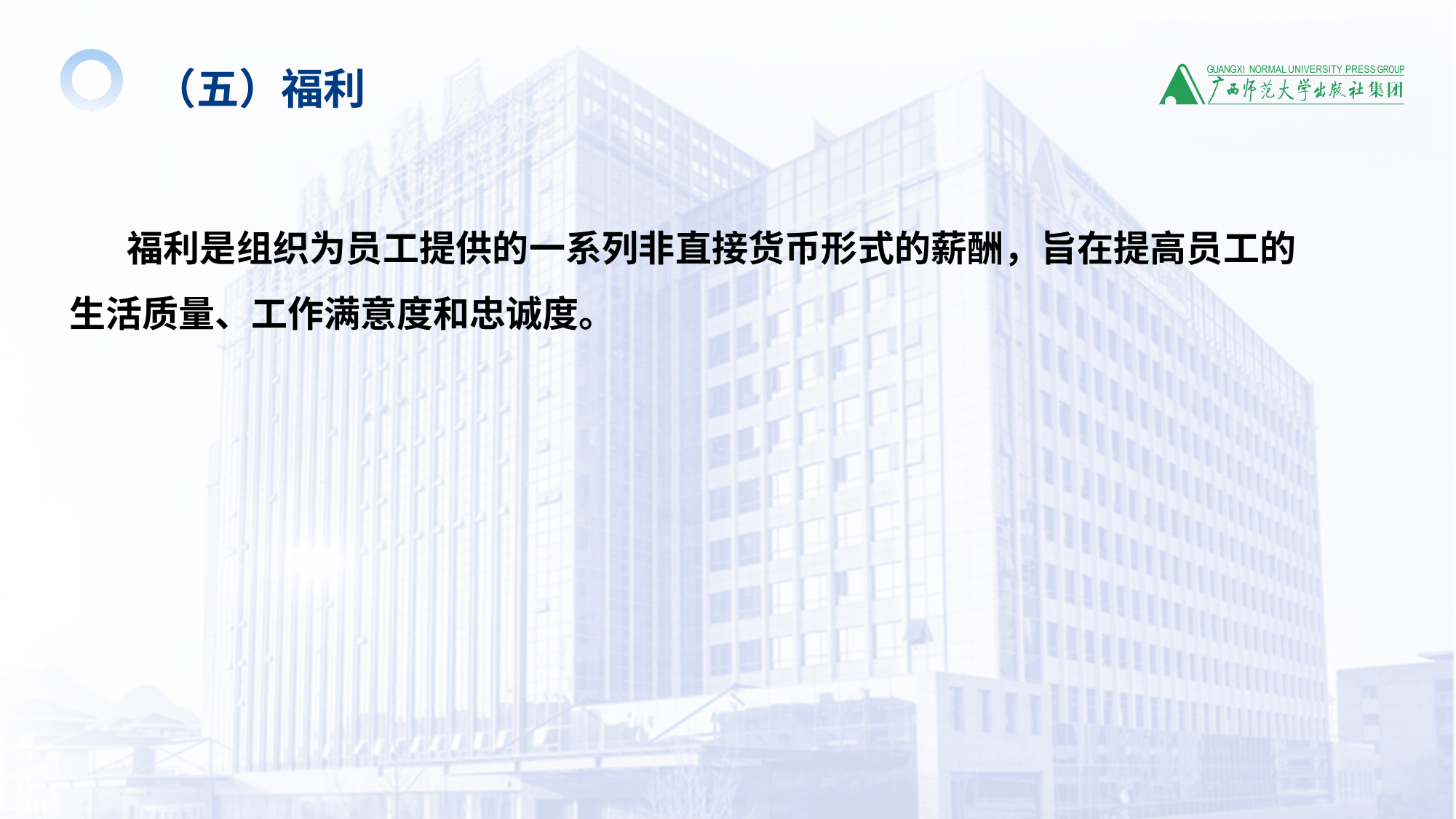

（五）福利

  福利是组织为员工提供的一系列非直接货币形式的薪酬，旨在提高员工的生活质量、工作满意度和忠诚度。